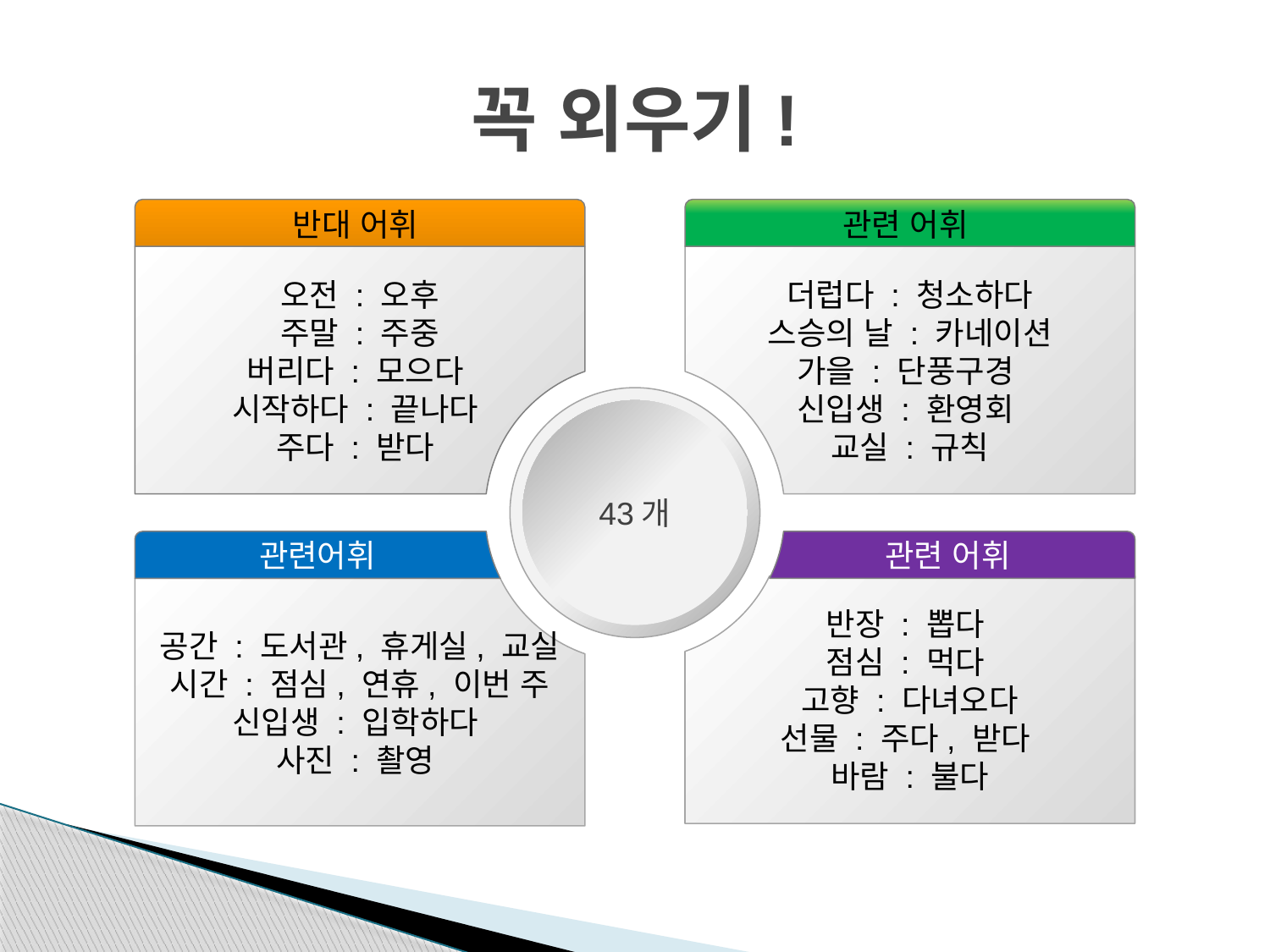

# 꼭 외우기!
반대 어휘
관련 어휘

오전 : 오후
주말 : 주중
버리다 : 모으다
시작하다 : 끝나다
주다 : 받다
더럽다 : 청소하다
스승의 날 : 카네이션
가을 : 단풍구경
신입생 : 환영회
교실 : 규칙

43개
관련어휘
관련 어휘
반장 : 뽑다
점심 : 먹다
고향 : 다녀오다
선물 : 주다, 받다
바람 : 불다
공간 : 도서관, 휴게실, 교실
시간 : 점심, 연휴, 이번 주
신입생 : 입학하다
사진 : 촬영